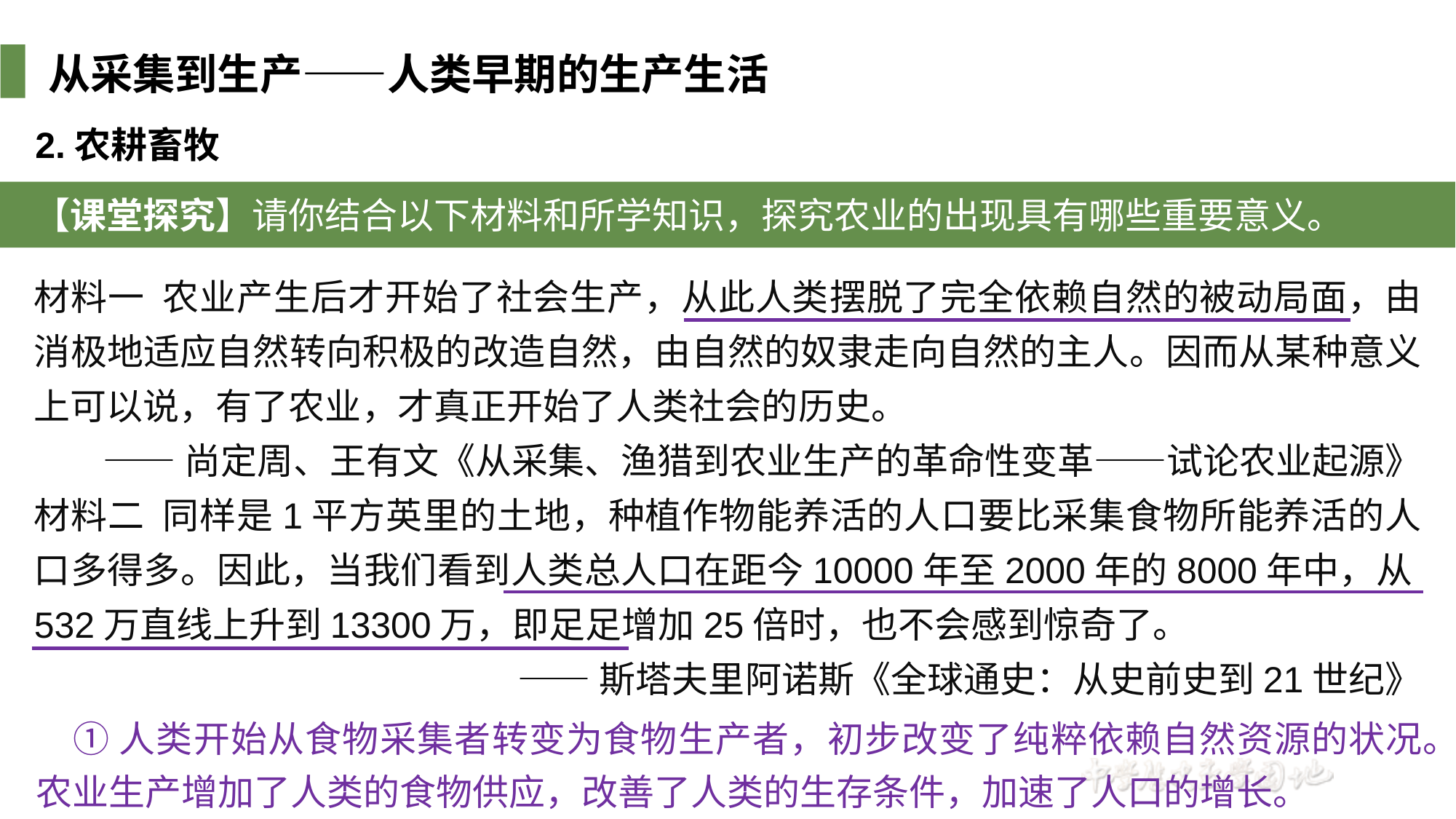

从采集到生产——人类早期的生产生活

2.农耕畜牧

【课堂探究】请你结合以下材料和所学知识，探究农业的出现具有哪些重要意义。
材料一  农业产生后才开始了社会生产，从此人类摆脱了完全依赖自然的被动局面，由消极地适应自然转向积极的改造自然，由自然的奴隶走向自然的主人。因而从某种意义上可以说，有了农业，才真正开始了人类社会的历史。
——尚定周、王有文《从采集、渔猎到农业生产的革命性变革——试论农业起源》
材料二  同样是1平方英里的土地，种植作物能养活的人口要比采集食物所能养活的人口多得多。因此，当我们看到人类总人口在距今10000年至2000年的8000年中，从532万直线上升到13300万，即足足增加25倍时，也不会感到惊奇了。
——斯塔夫里阿诺斯《全球通史：从史前史到21世纪》
    ①人类开始从食物采集者转变为食物生产者，初步改变了纯粹依赖自然资源的状况。农业生产增加了人类的食物供应，改善了人类的生存条件，加速了人口的增长。